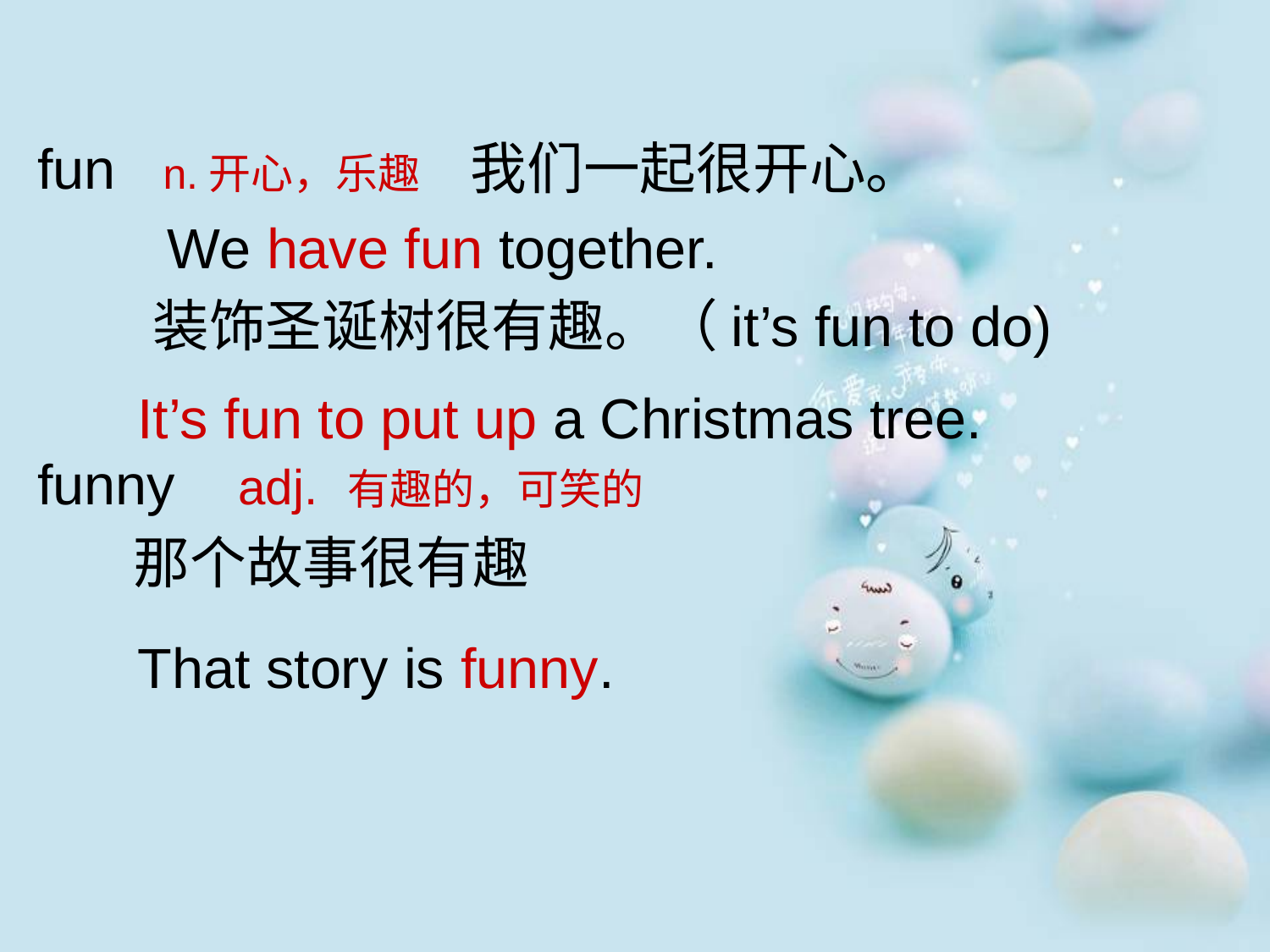

fun   n.开心，乐趣    我们一起很开心。

        装饰圣诞树很有趣。（it’s fun to do)

funny    adj. 有趣的，可笑的
         那个故事很有趣

We have fun together.
It’s fun to put up a Christmas tree.
That story is funny.